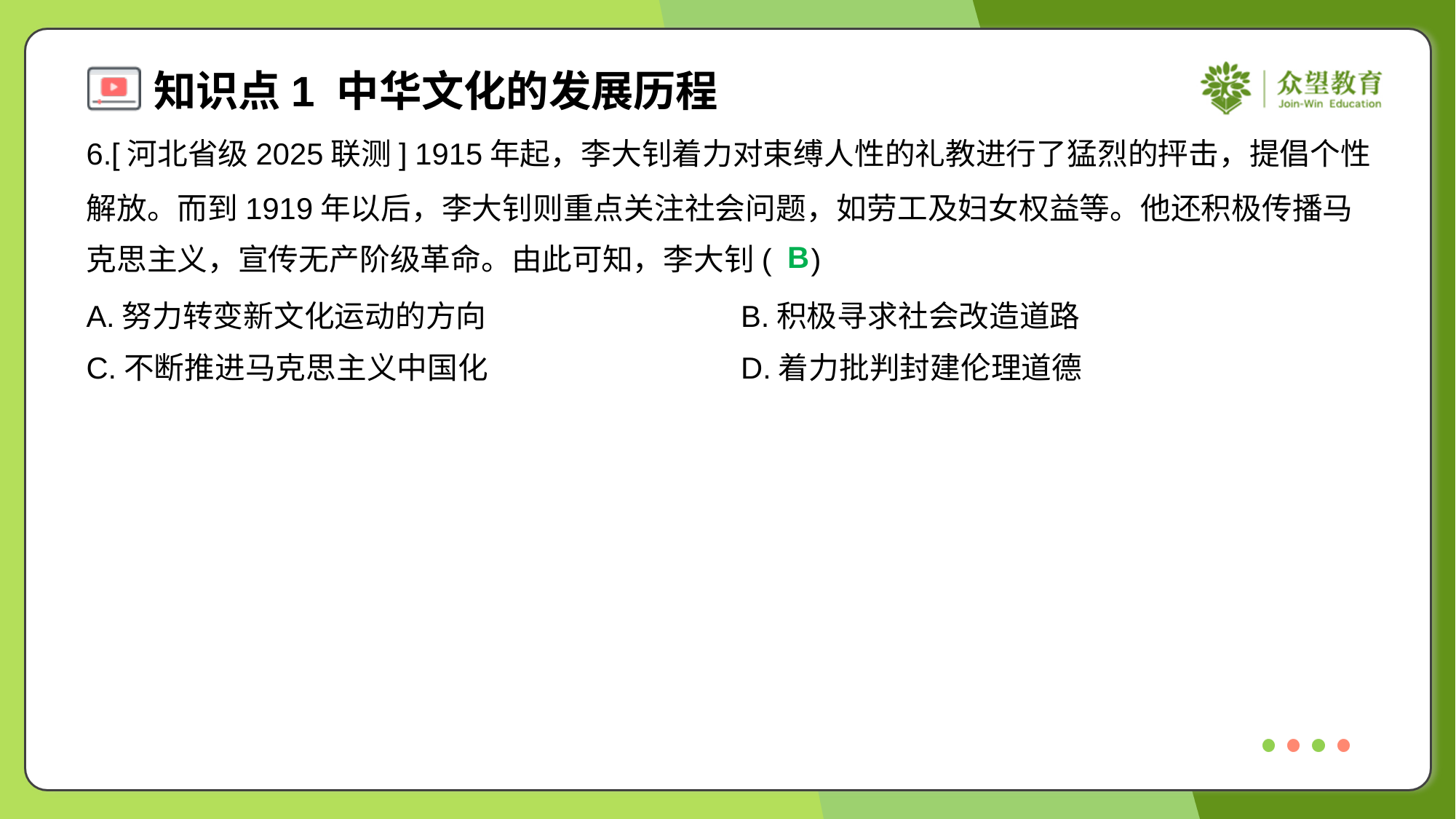

6.[河北省级2025联测] 1915年起，李大钊着力对束缚人性的礼教进行了猛烈的抨击，提倡个性
解放。而到1919年以后，李大钊则重点关注社会问题，如劳工及妇女权益等。他还积极传播马
克思主义，宣传无产阶级革命。由此可知，李大钊(     )
B
A.努力转变新文化运动的方向	B.积极寻求社会改造道路
C.不断推进马克思主义中国化	D.着力批判封建伦理道德